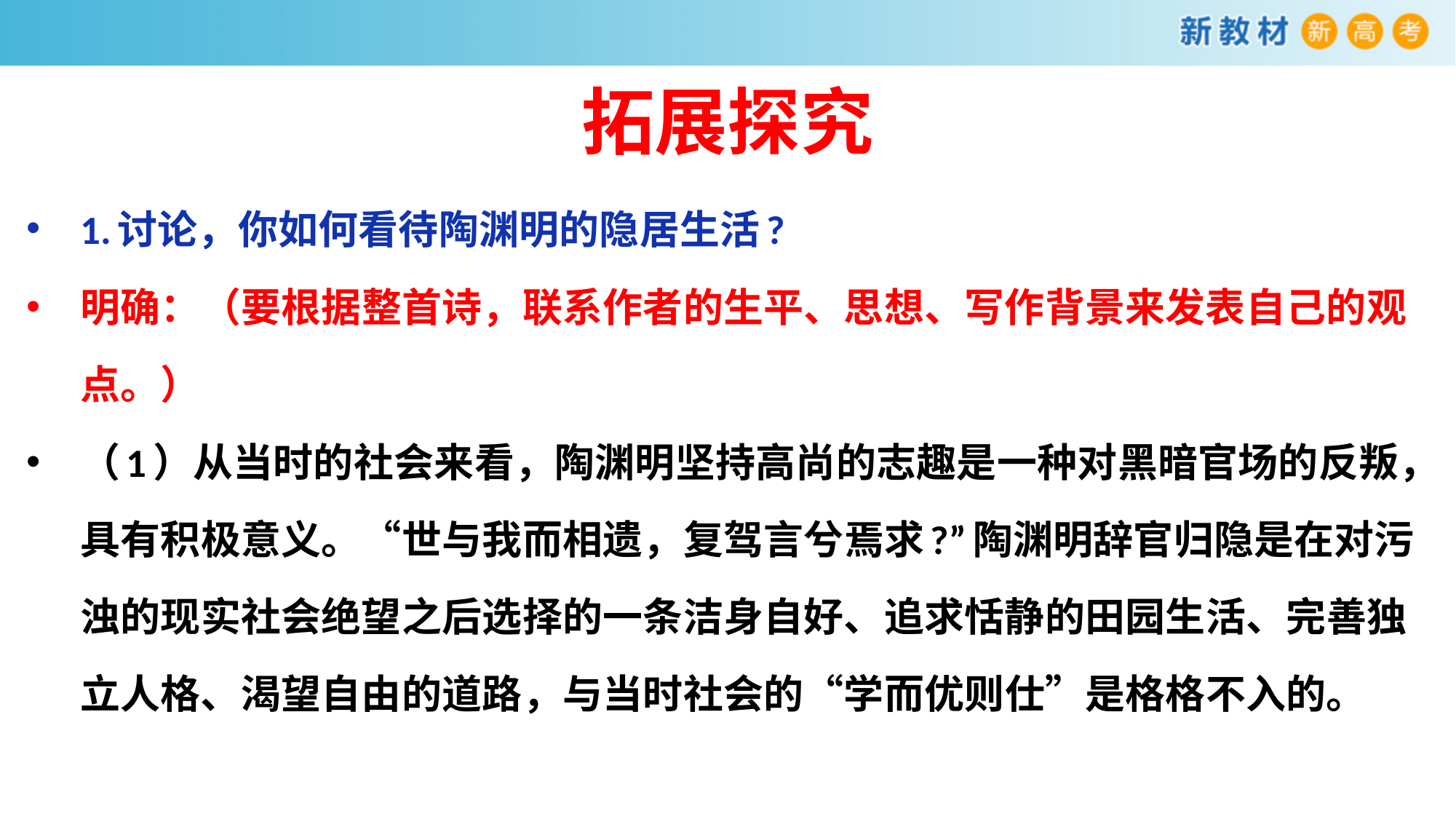

# 拓展探究
1.讨论，你如何看待陶渊明的隐居生活?
明确：（要根据整首诗，联系作者的生平、思想、写作背景来发表自己的观点。）
（1）从当时的社会来看，陶渊明坚持高尚的志趣是一种对黑暗官场的反叛，具有积极意义。“世与我而相遗，复驾言兮焉求?”陶渊明辞官归隐是在对污浊的现实社会绝望之后选择的一条洁身自好、追求恬静的田园生活、完善独立人格、渴望自由的道路，与当时社会的“学而优则仕”是格格不入的。